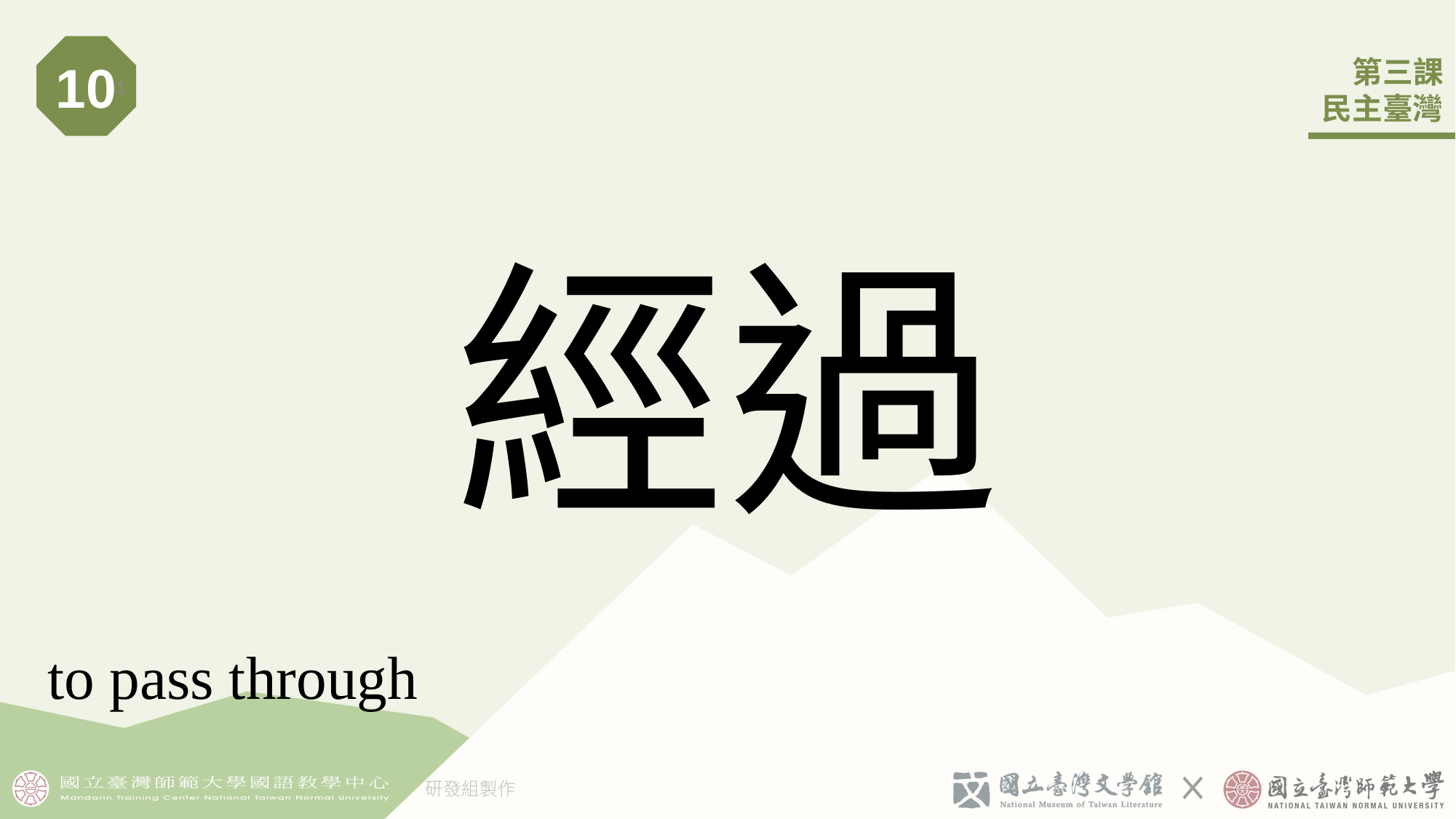

10
11
# 經過
to pass through